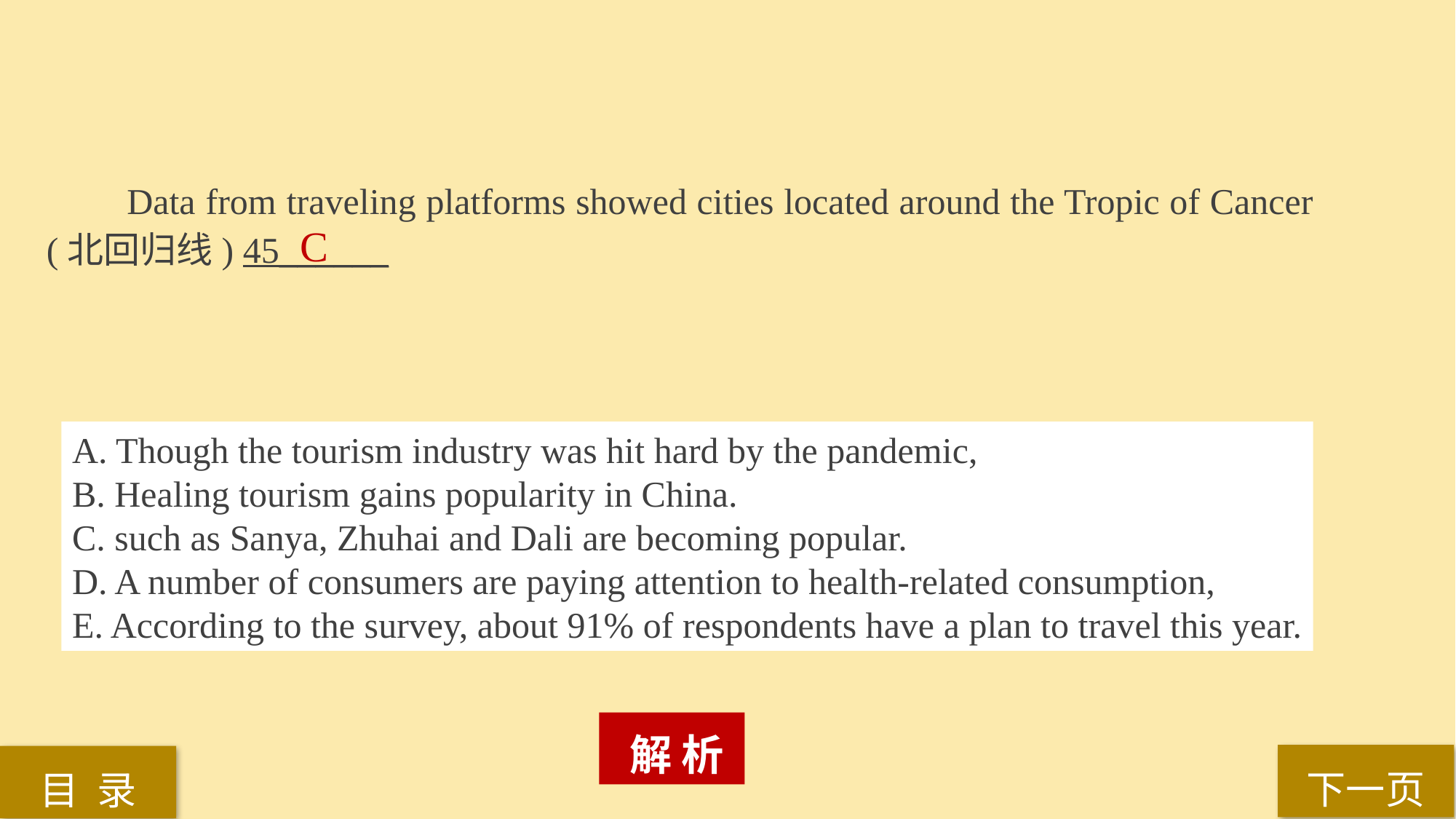

Data from traveling platforms showed cities located around the Tropic of Cancer (北回归线) 45______
C
A. Though the tourism industry was hit hard by the pandemic,
B. Healing tourism gains popularity in China.
C. such as Sanya, Zhuhai and Dali are becoming popular.
D. A number of consumers are paying attention to health-related consumption,
E. According to the survey, about 91% of respondents have a plan to travel this year.
 解 析